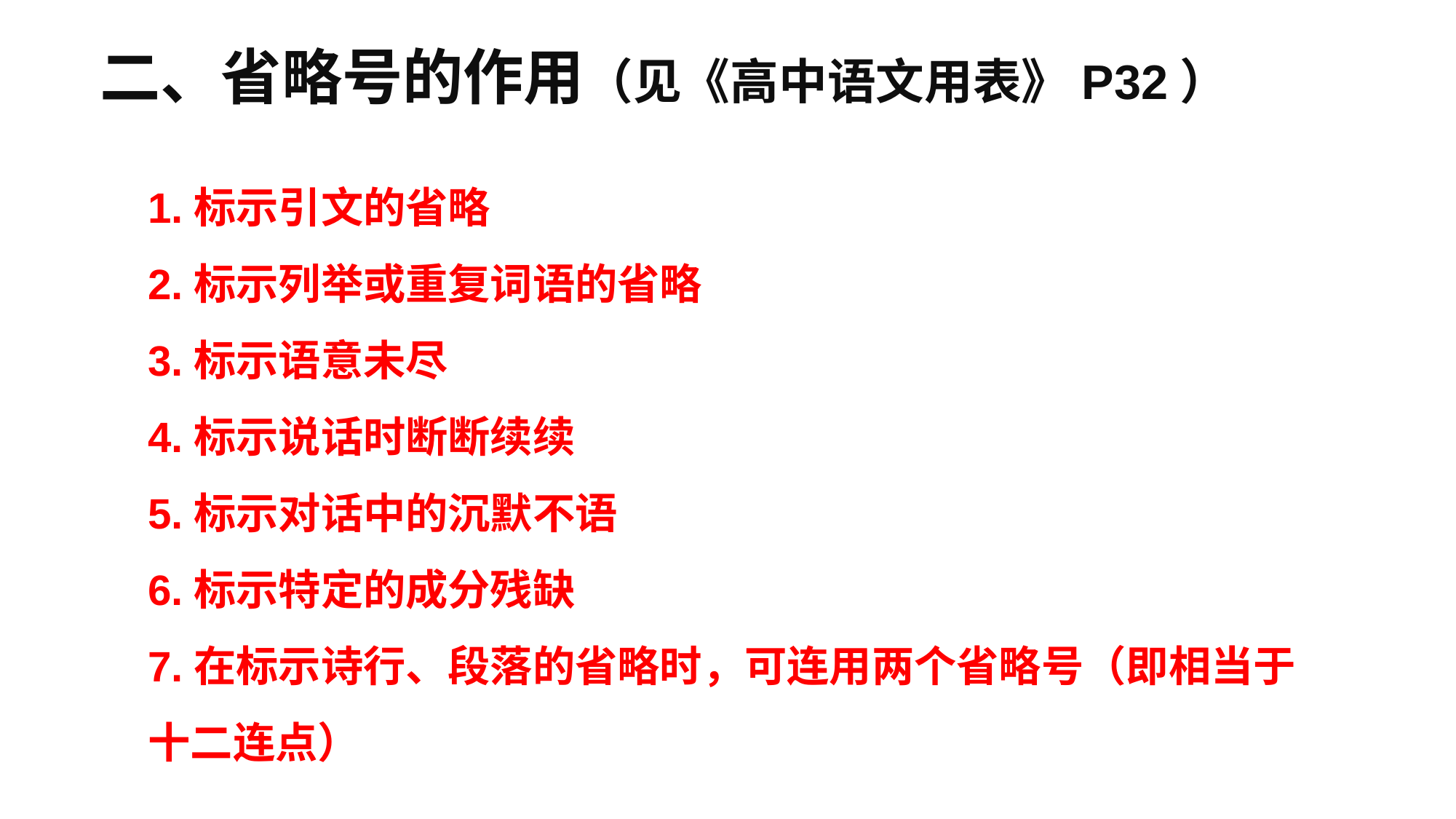

二、省略号的作用（见《高中语文用表》P32）
1.标示引文的省略
2.标示列举或重复词语的省略
3.标示语意未尽
4.标示说话时断断续续
5.标示对话中的沉默不语
6.标示特定的成分残缺
7.在标示诗行、段落的省略时，可连用两个省略号（即相当于十二连点）